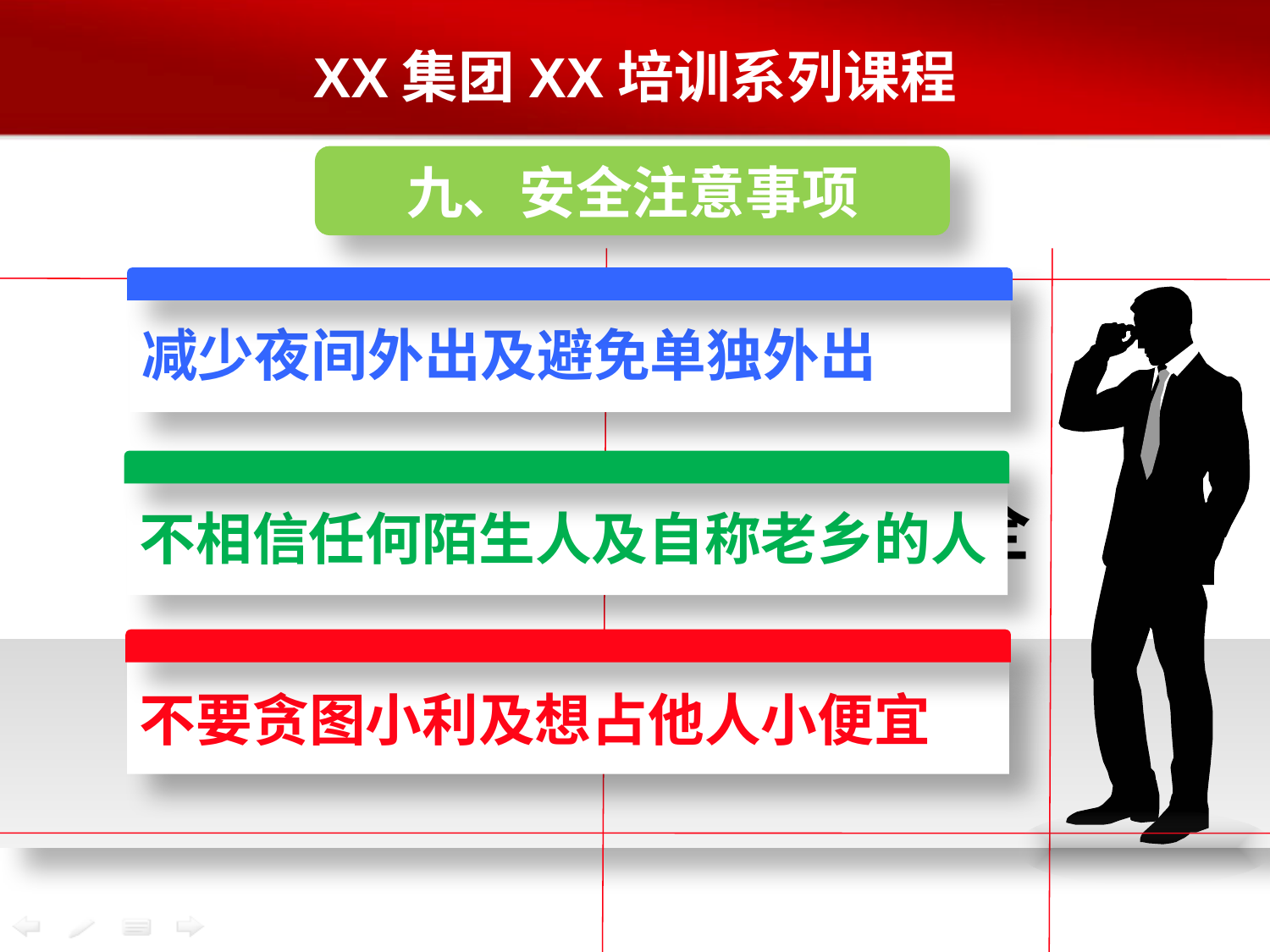

九、安全注意事项

减少夜间外出及避免单独外出

人身安全
不相信任何陌生人及自称老乡的人

不要贪图小利及想占他人小便宜